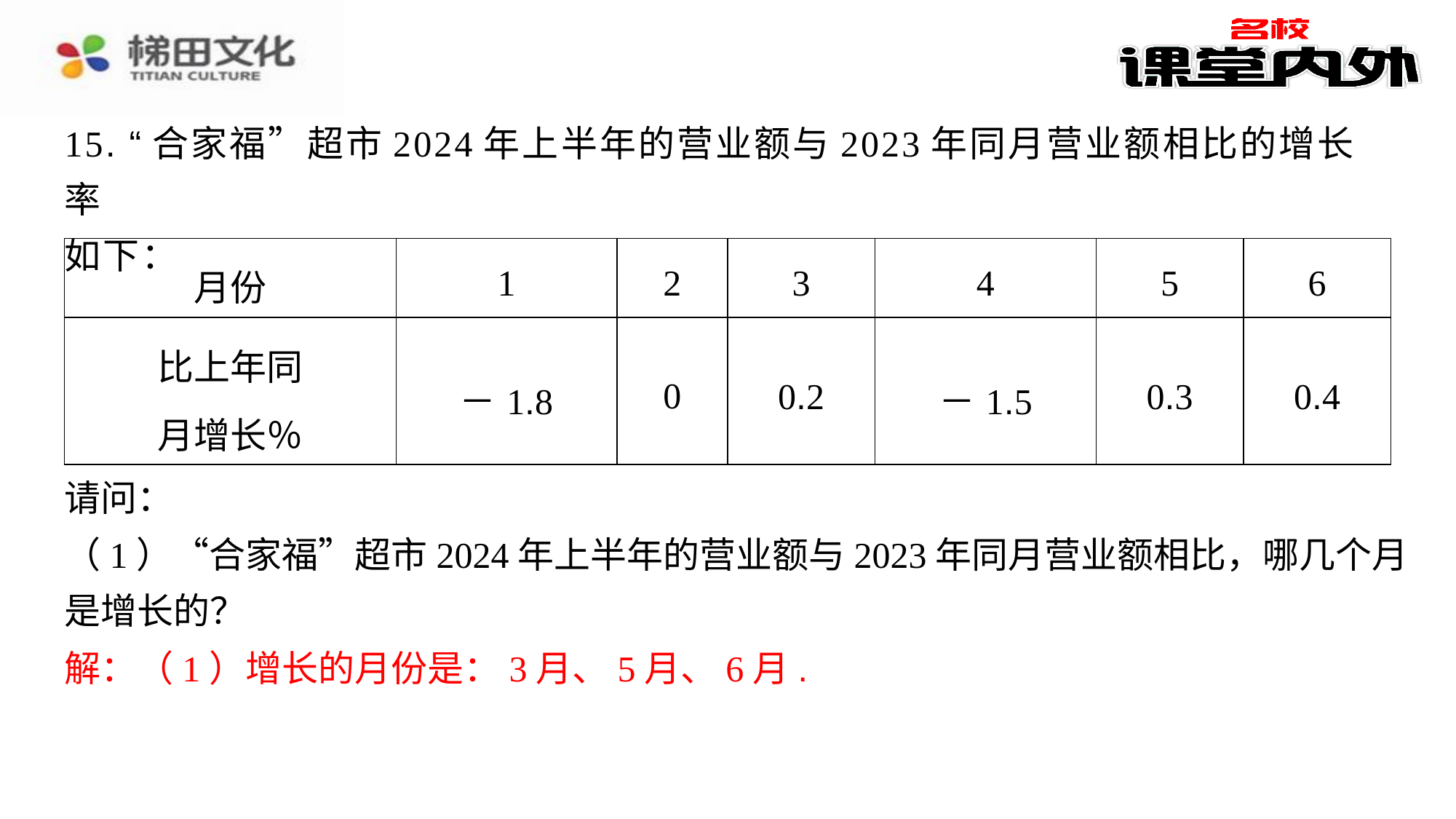

15. “合家福”超市2024年上半年的营业额与2023年同月营业额相比的增长率
如下：
| 月份 | 1 | 2 | 3 | 4 | 5 | 6 |
| --- | --- | --- | --- | --- | --- | --- |
| 比上年同 月增长％ | －1.8 | 0 | 0.2 | －1.5 | 0.3 | 0.4 |
请问：
（1）“合家福”超市2024年上半年的营业额与2023年同月营业额相比，哪几个月
是增长的？
解：（1）增长的月份是：3月、5月、6月.
解：（1）增长的月份是：3月、5月、6月.